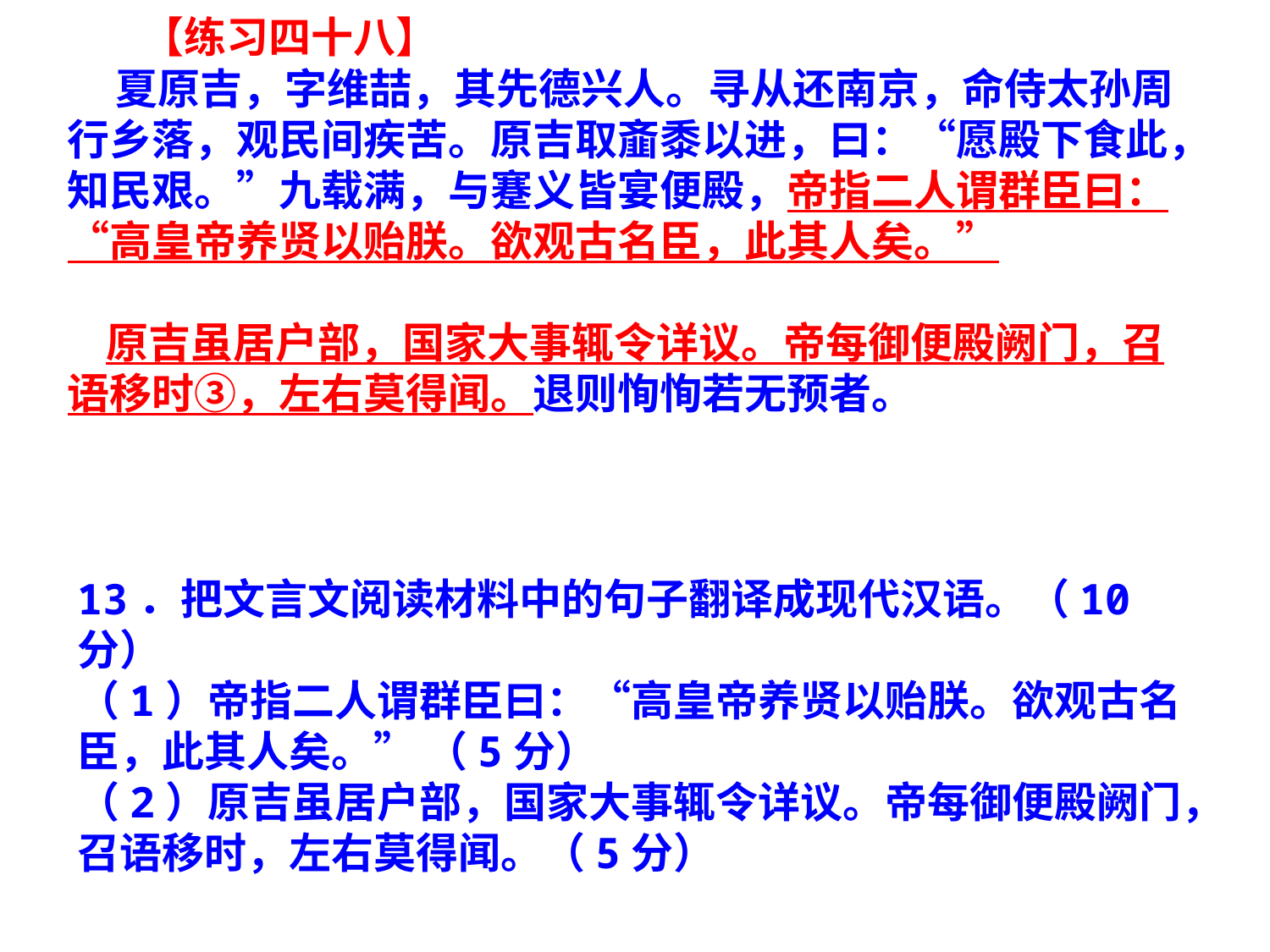

【练习四十八】
    夏原吉，字维喆，其先德兴人。寻从还南京，命侍太孙周行乡落，观民间疾苦。原吉取齑黍以进，曰：“愿殿下食此，知民艰。”九载满，与蹇义皆宴便殿，帝指二人谓群臣曰：“高皇帝养贤以贻朕。欲观古名臣，此其人矣。”

   原吉虽居户部，国家大事辄令详议。帝每御便殿阙门，召语移时③，左右莫得闻。退则恂恂若无预者。
13．把文言文阅读材料中的句子翻译成现代汉语。（10分）
（1）帝指二人谓群臣曰：“高皇帝养贤以贻朕。欲观古名臣，此其人矣。” （5分）
（2）原吉虽居户部，国家大事辄令详议。帝每御便殿阙门，召语移时，左右莫得闻。（5分）